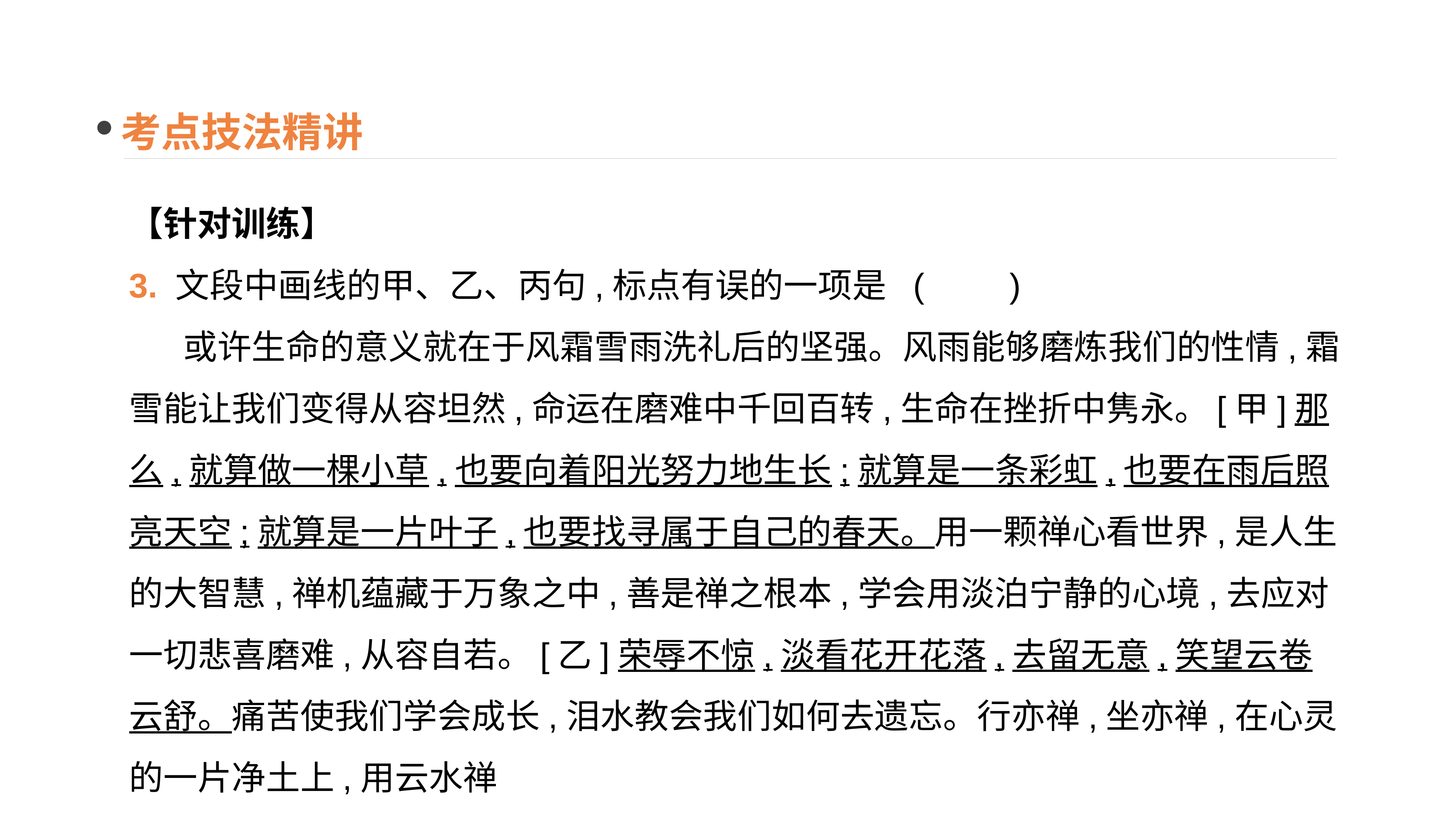

考点技法精讲

【针对训练】
3. 文段中画线的甲、乙、丙句,标点有误的一项是	(　　)
      或许生命的意义就在于风霜雪雨洗礼后的坚强。风雨能够磨炼我们的性情,霜雪能让我们变得从容坦然,命运在磨难中千回百转,生命在挫折中隽永。[甲]那么,就算做一棵小草,也要向着阳光努力地生长;就算是一条彩虹,也要在雨后照亮天空;就算是一片叶子,也要找寻属于自己的春天。用一颗禅心看世界,是人生的大智慧,禅机蕴藏于万象之中,善是禅之根本,学会用淡泊宁静的心境,去应对一切悲喜磨难,从容自若。[乙]荣辱不惊,淡看花开花落,去留无意,笑望云卷云舒。痛苦使我们学会成长,泪水教会我们如何去遗忘。行亦禅,坐亦禅,在心灵的一片净土上,用云水禅